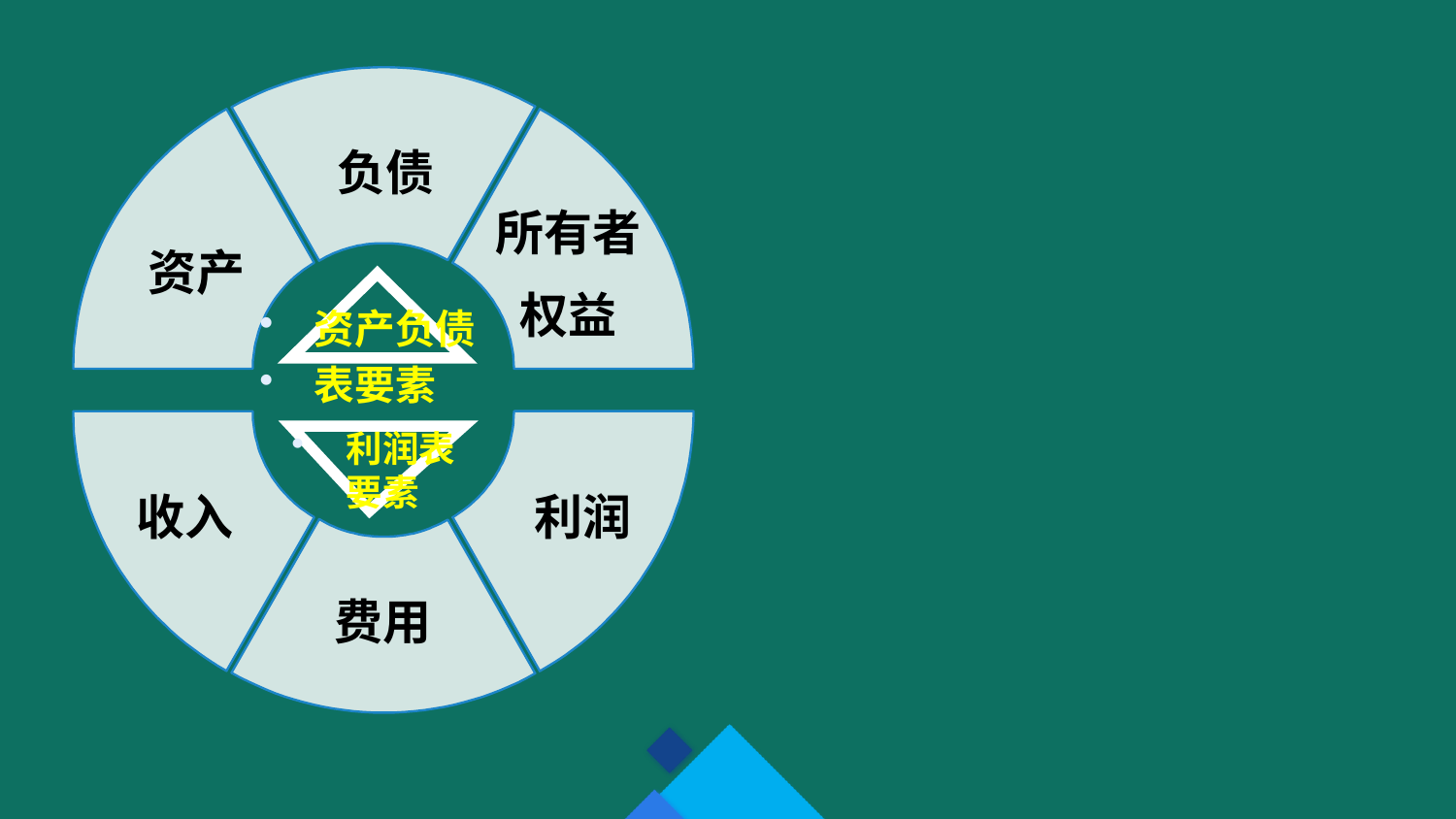

负债
资产
所有者
权益

资产负债
表要素

利润表要素
利润
收入

费用